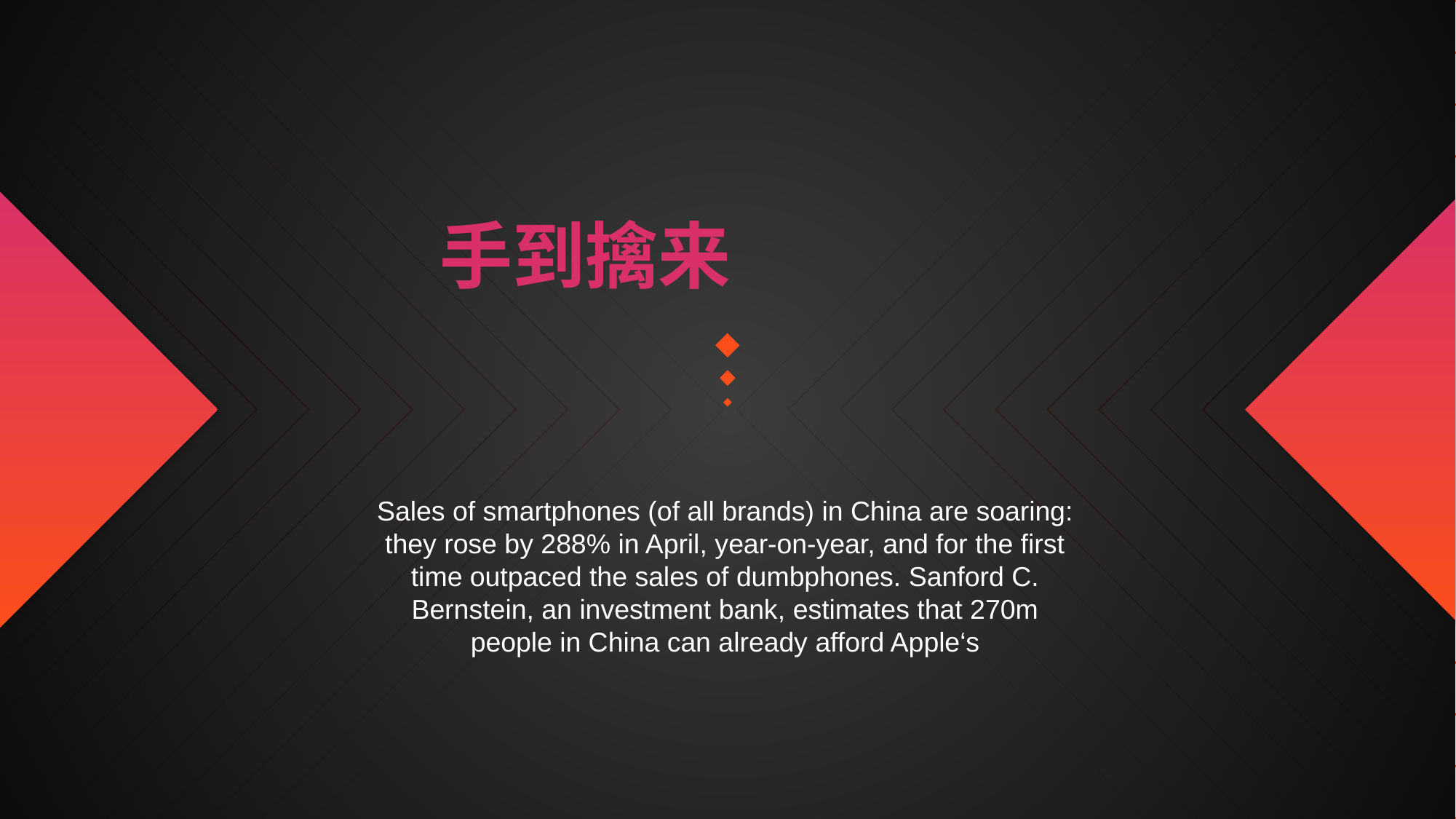

手到擒来

Sales of smartphones (of all brands) in China are soaring: they rose by 288% in April, year-on-year, and for the first time outpaced the sales of dumbphones. Sanford C. Bernstein, an investment bank, estimates that 270m people in China can already afford Apple‘s